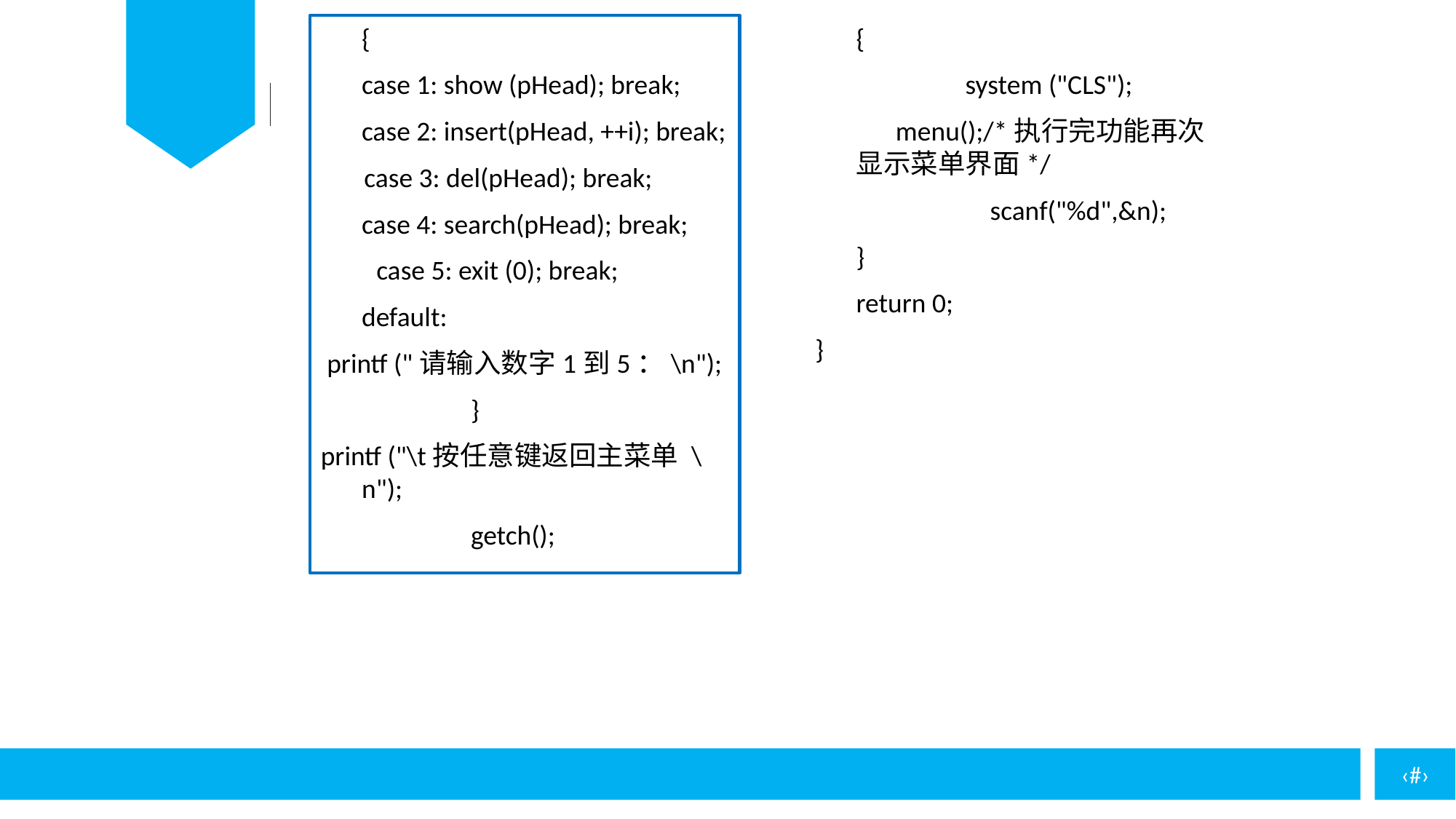

{
	case 1: show (pHead); break;
	case 2: insert(pHead, ++i); break;
       case 3: del(pHead); break;
	case 4: search(pHead); break;
         case 5: exit (0); break;
	default:
 printf ("请输入数字1到5：\n");
     		}
printf ("\t按任意键返回主菜单 \n");
        	getch();

	{
		system ("CLS");
             menu();/*执行完功能再次显示菜单界面*/
		    scanf("%d",&n);
  	}
	return 0;
}